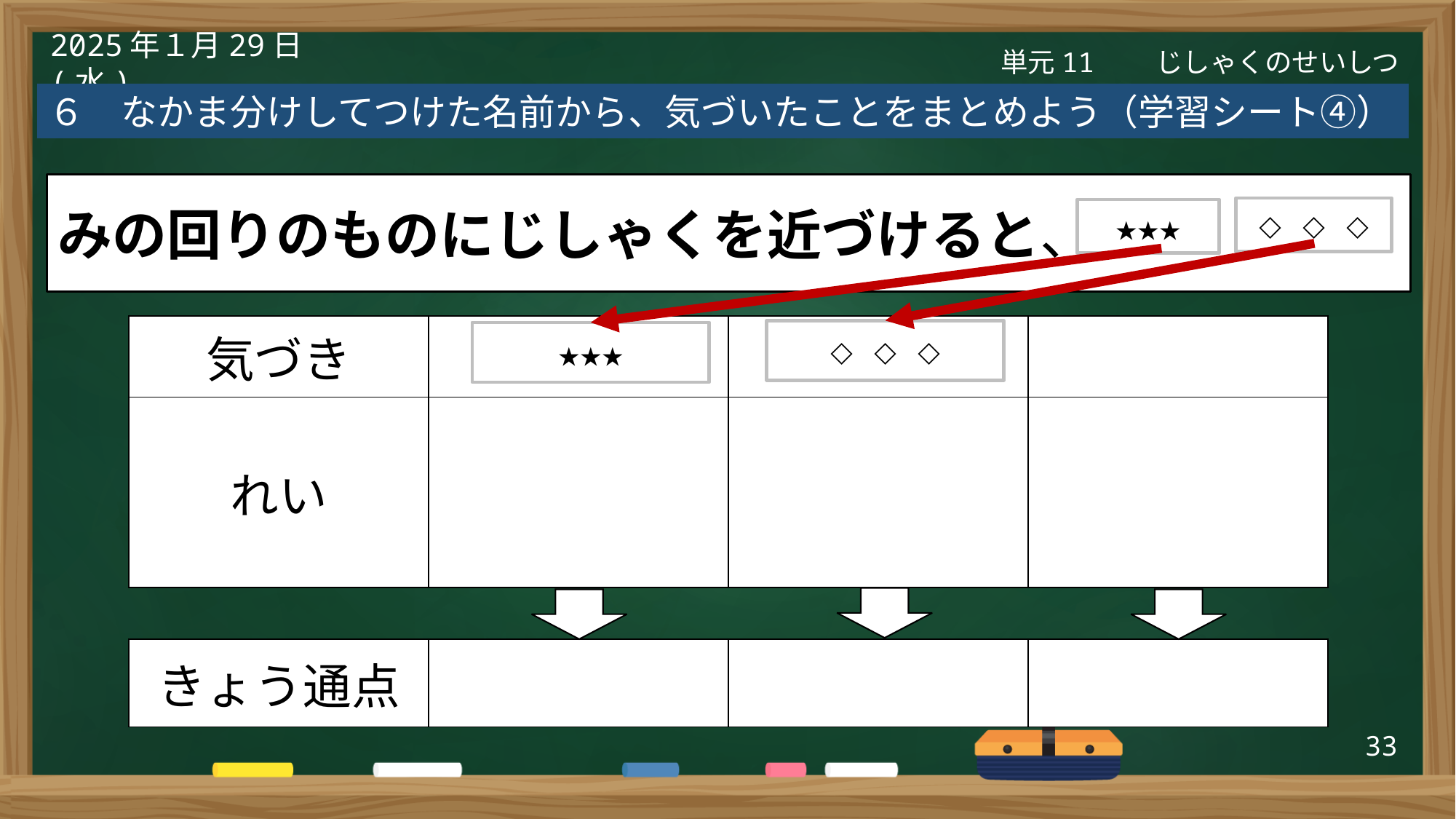

単元11　　じしゃくのせいしつ
2025年１月29日(水)
６　なかま分けしてつけた名前から、気づいたことをまとめよう（学習シート④）
みの回りのものにじしゃくを近づけると、
◇◇◇
★★★
| 気づき |  |  |  |
| --- | --- | --- | --- |
| れい |  |  |  |
◇◇◇
★★★

| きょう通点 |  |  |  |
| --- | --- | --- | --- |
33